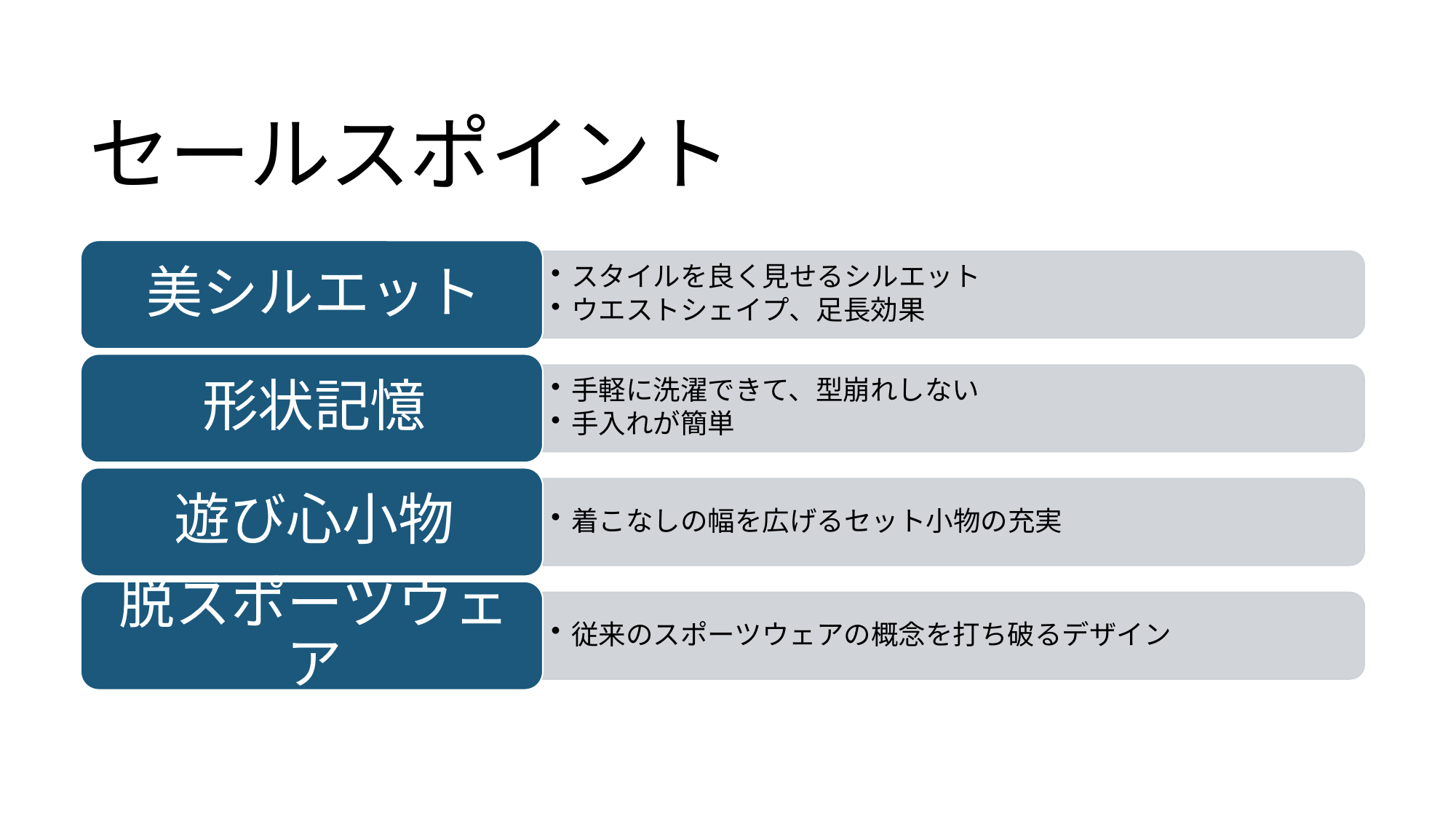

# セールスポイント
スタイルを良く見せるシルエット
ウエストシェイプ、足長効果
美シルエット
手軽に洗濯できて、型崩れしない
手入れが簡単
形状記憶
着こなしの幅を広げるセット小物の充実
遊び心小物
従来のスポーツウェアの概念を打ち破るデザイン
脱スポーツウェア